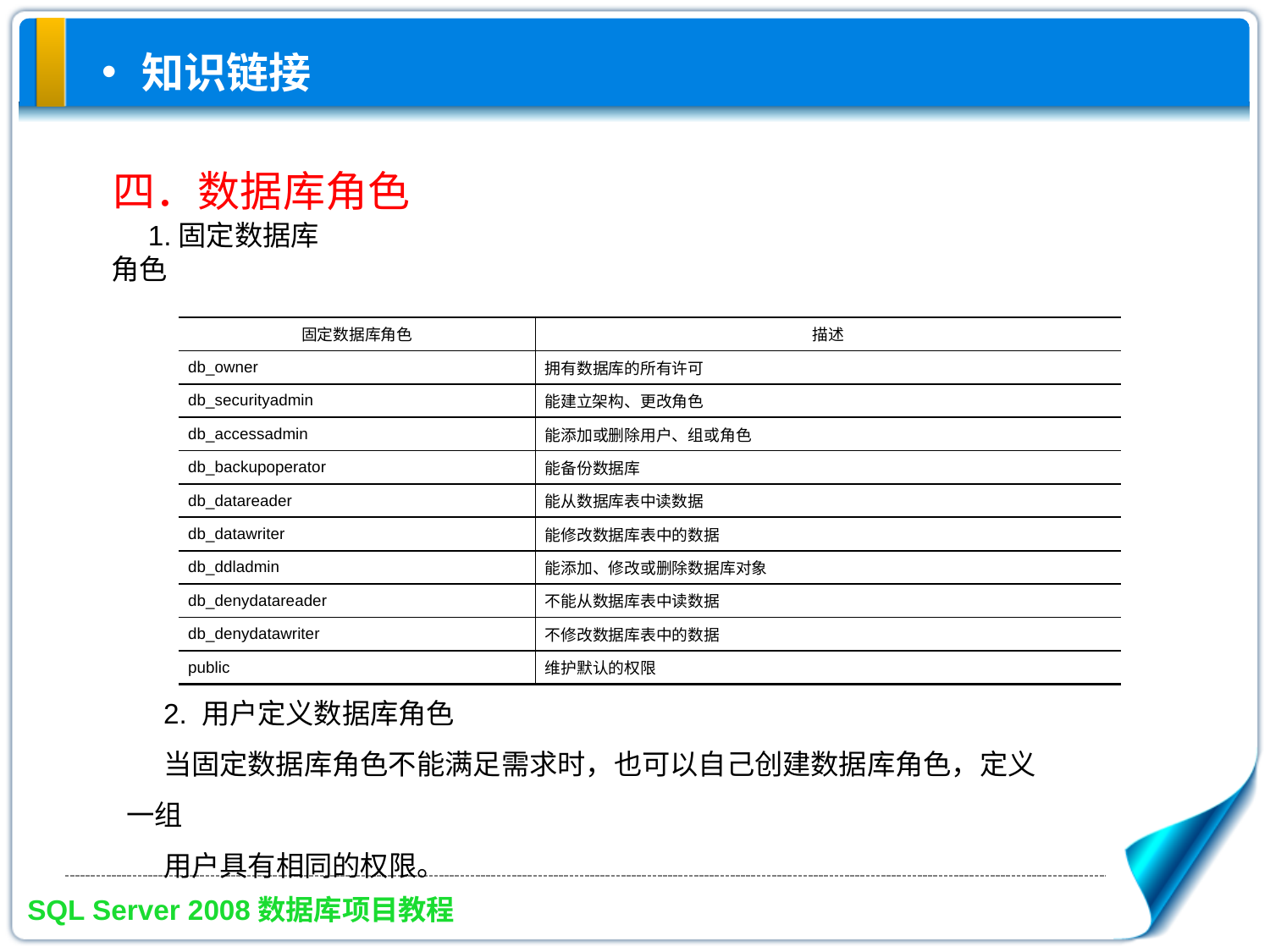

知识链接
四．数据库角色
1.固定数据库角色
| 固定数据库角色 | 描述 |
| --- | --- |
| db\_owner | 拥有数据库的所有许可 |
| db\_securityadmin | 能建立架构、更改角色 |
| db\_accessadmin | 能添加或删除用户、组或角色 |
| db\_backupoperator | 能备份数据库 |
| db\_datareader | 能从数据库表中读数据 |
| db\_datawriter | 能修改数据库表中的数据 |
| db\_ddladmin | 能添加、修改或删除数据库对象 |
| db\_denydatareader | 不能从数据库表中读数据 |
| db\_denydatawriter | 不修改数据库表中的数据 |
| public | 维护默认的权限 |
2. 用户定义数据库角色
当固定数据库角色不能满足需求时，也可以自己创建数据库角色，定义一组
用户具有相同的权限。